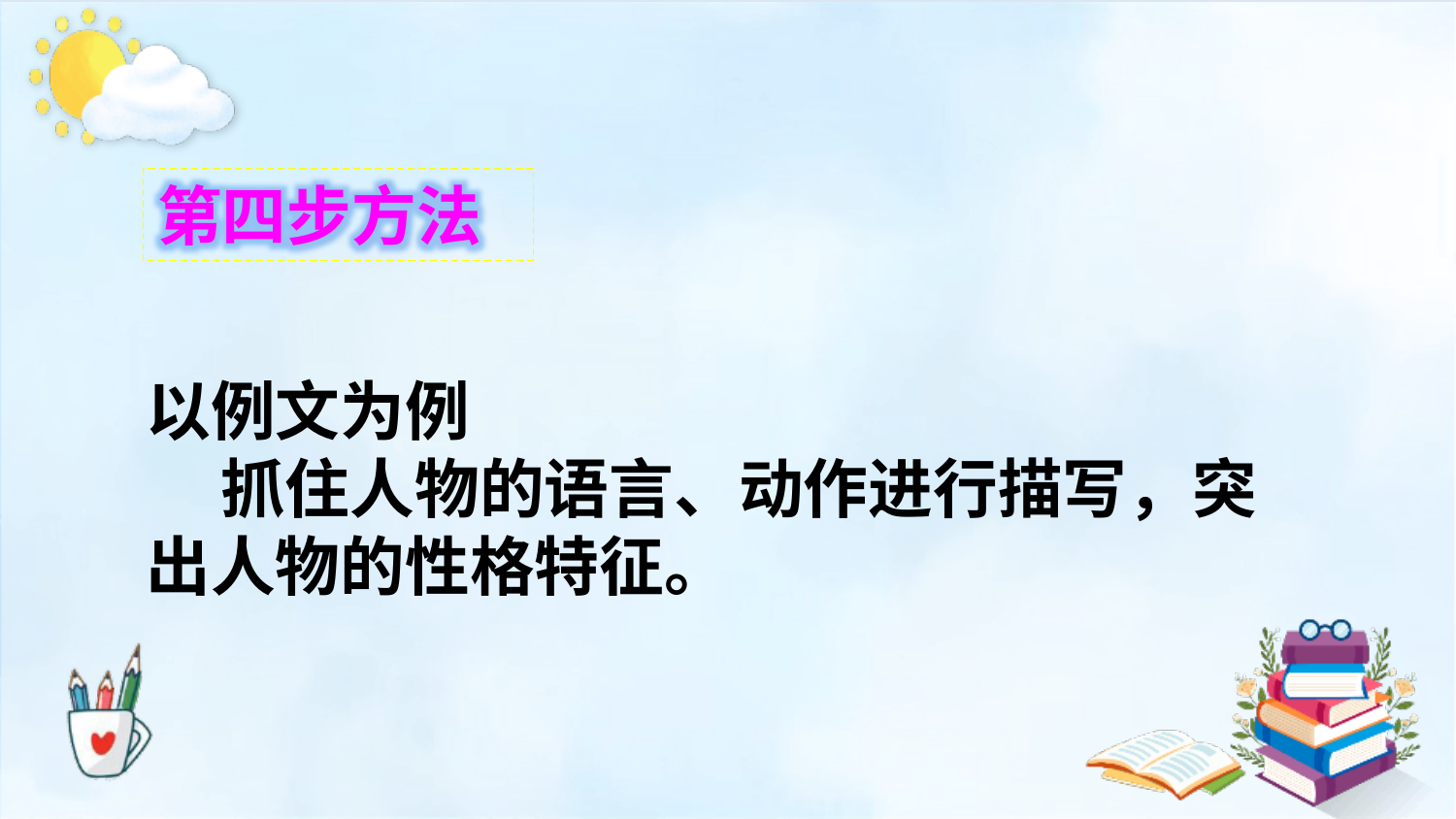

第四步方法

以例文为例
    抓住人物的语言、动作进行描写，突出人物的性格特征。